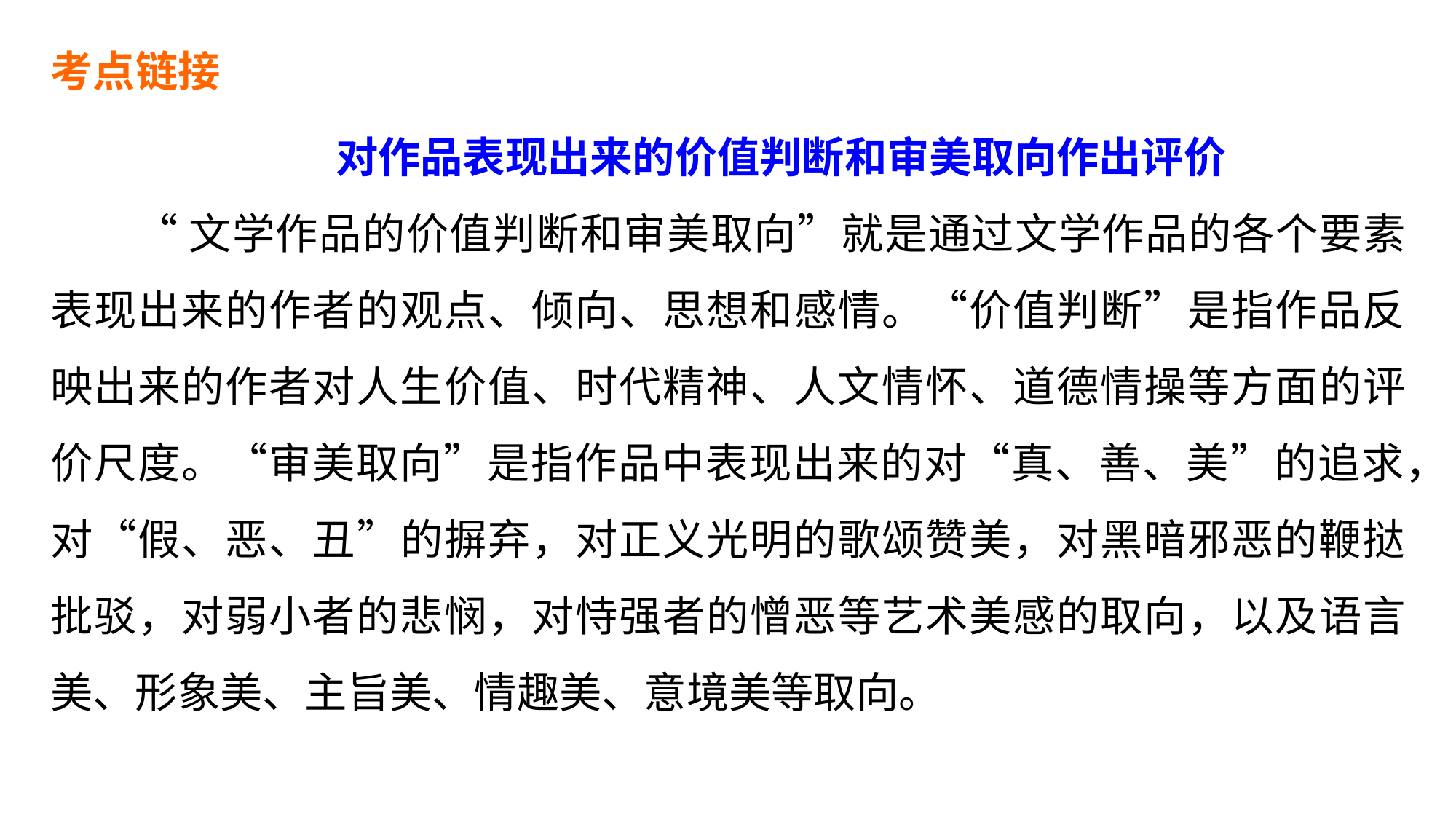

考点链接
          对作品表现出来的价值判断和审美取向作出评价
“文学作品的价值判断和审美取向”就是通过文学作品的各个要素表现出来的作者的观点、倾向、思想和感情。“价值判断”是指作品反映出来的作者对人生价值、时代精神、人文情怀、道德情操等方面的评价尺度。“审美取向”是指作品中表现出来的对“真、善、美”的追求，对“假、恶、丑”的摒弃，对正义光明的歌颂赞美，对黑暗邪恶的鞭挞批驳，对弱小者的悲悯，对恃强者的憎恶等艺术美感的取向，以及语言美、形象美、主旨美、情趣美、意境美等取向。